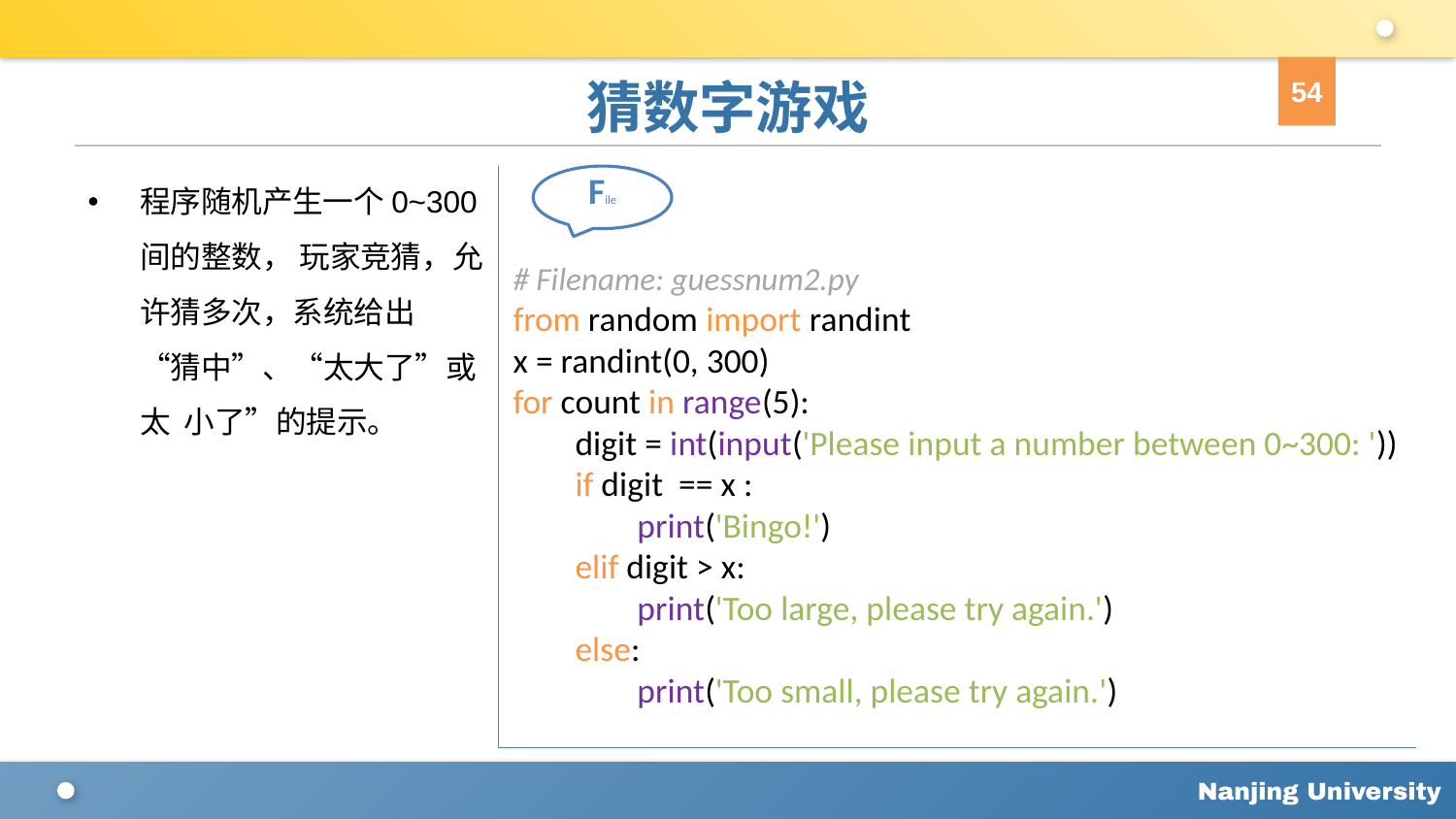

54
# 猜数字游戏
程序随机产生一个0~300间的整数， 玩家竞猜，允许猜多次，系统给出   “猜中”、“太大了”或太  小了”的提示。
File

# Filename: guessnum2.py
from random import randint
x = randint(0, 300)
for count in range(5):
        digit = int(input('Please input a number between 0~300: '))
        if digit  == x :
                print('Bingo!')
        elif digit > x:
                print('Too large, please try again.')
        else:
                print('Too small, please try again.')